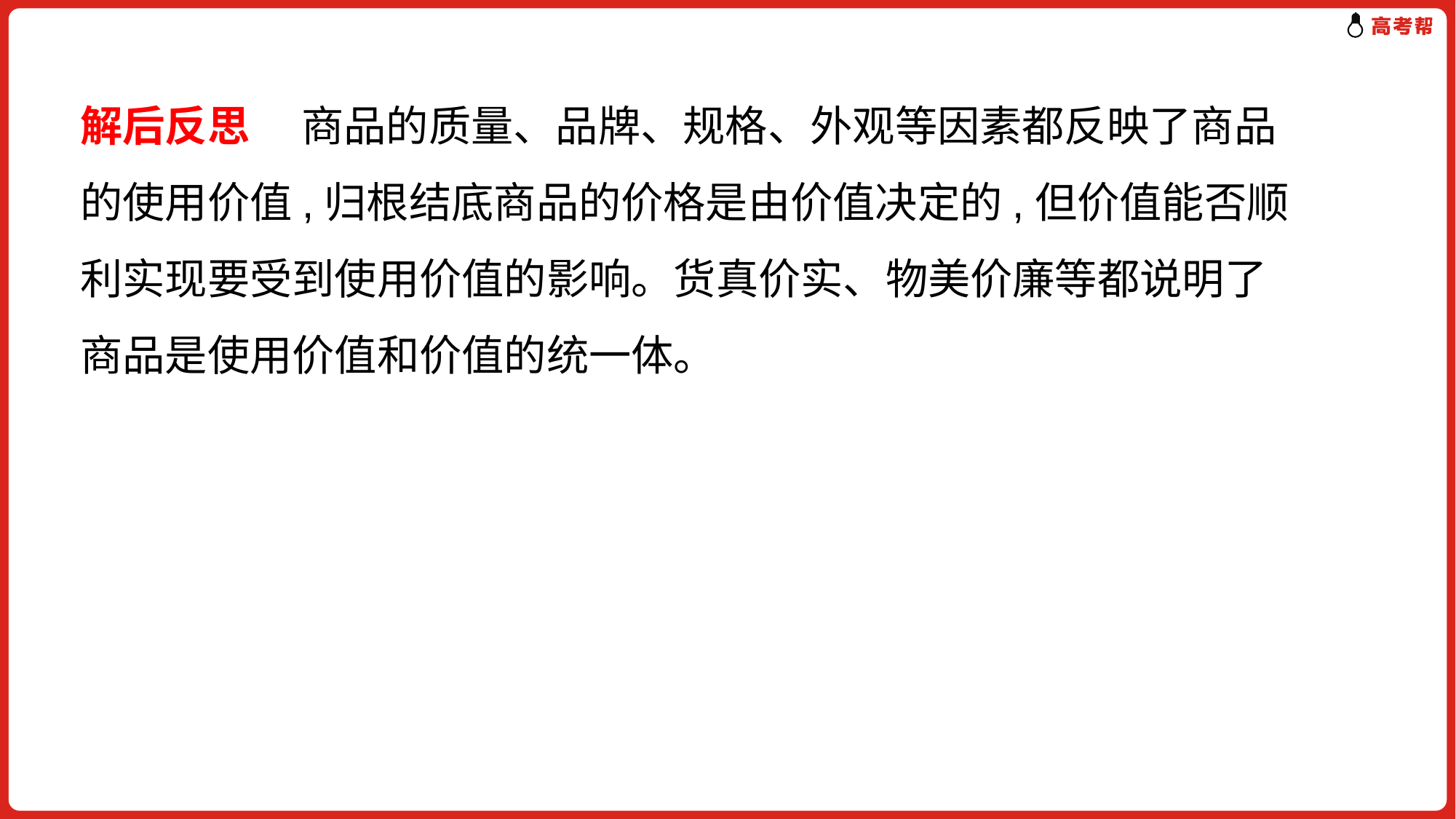

解后反思　 商品的质量、品牌、规格、外观等因素都反映了商品的使用价值,归根结底商品的价格是由价值决定的,但价值能否顺利实现要受到使用价值的影响。货真价实、物美价廉等都说明了商品是使用价值和价值的统一体。